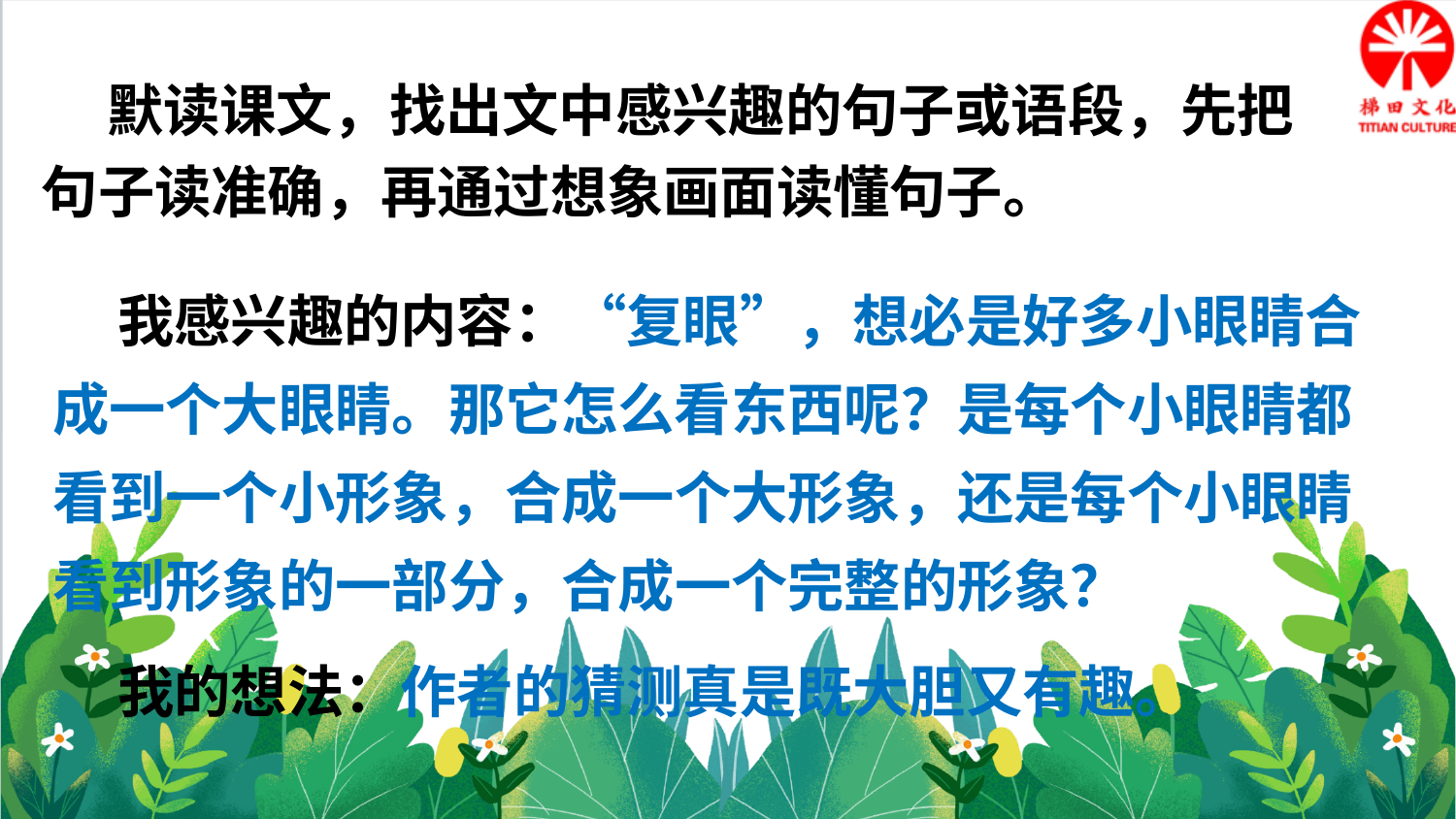

默读课文，找出文中感兴趣的句子或语段，先把句子读准确，再通过想象画面读懂句子。
    我感兴趣的内容：“复眼”，想必是好多小眼睛合成一个大眼睛。那它怎么看东西呢？是每个小眼睛都看到一个小形象，合成一个大形象，还是每个小眼睛看到形象的一部分，合成一个完整的形象？
    我的想法：作者的猜测真是既大胆又有趣。